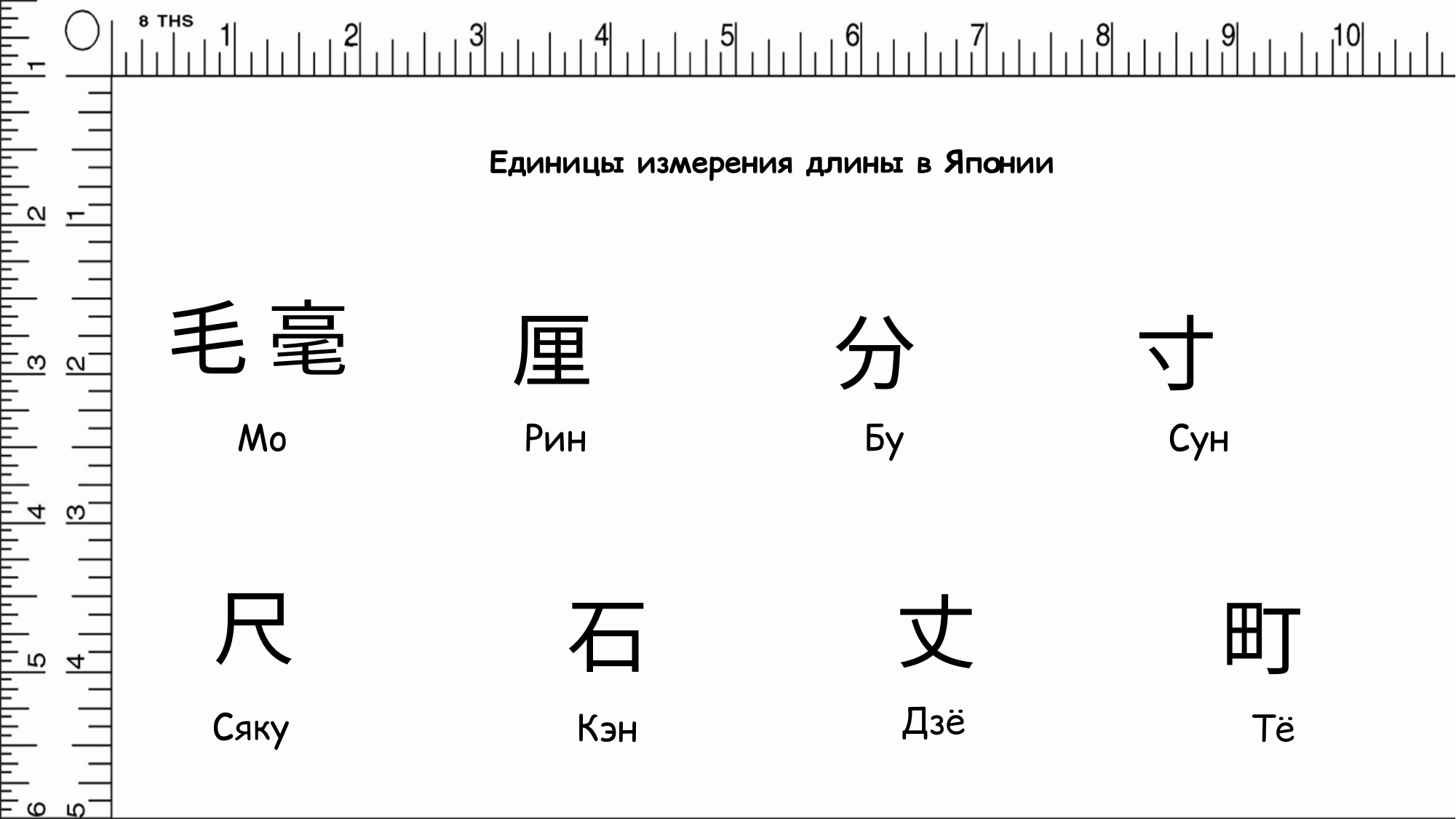

# Единицы измерения длины в Японии
毛 毫
厘
分
寸
Мо
Рин
Бу
Сун
尺
丈
石
町
Дзё
Сяку
Кэн
Тё